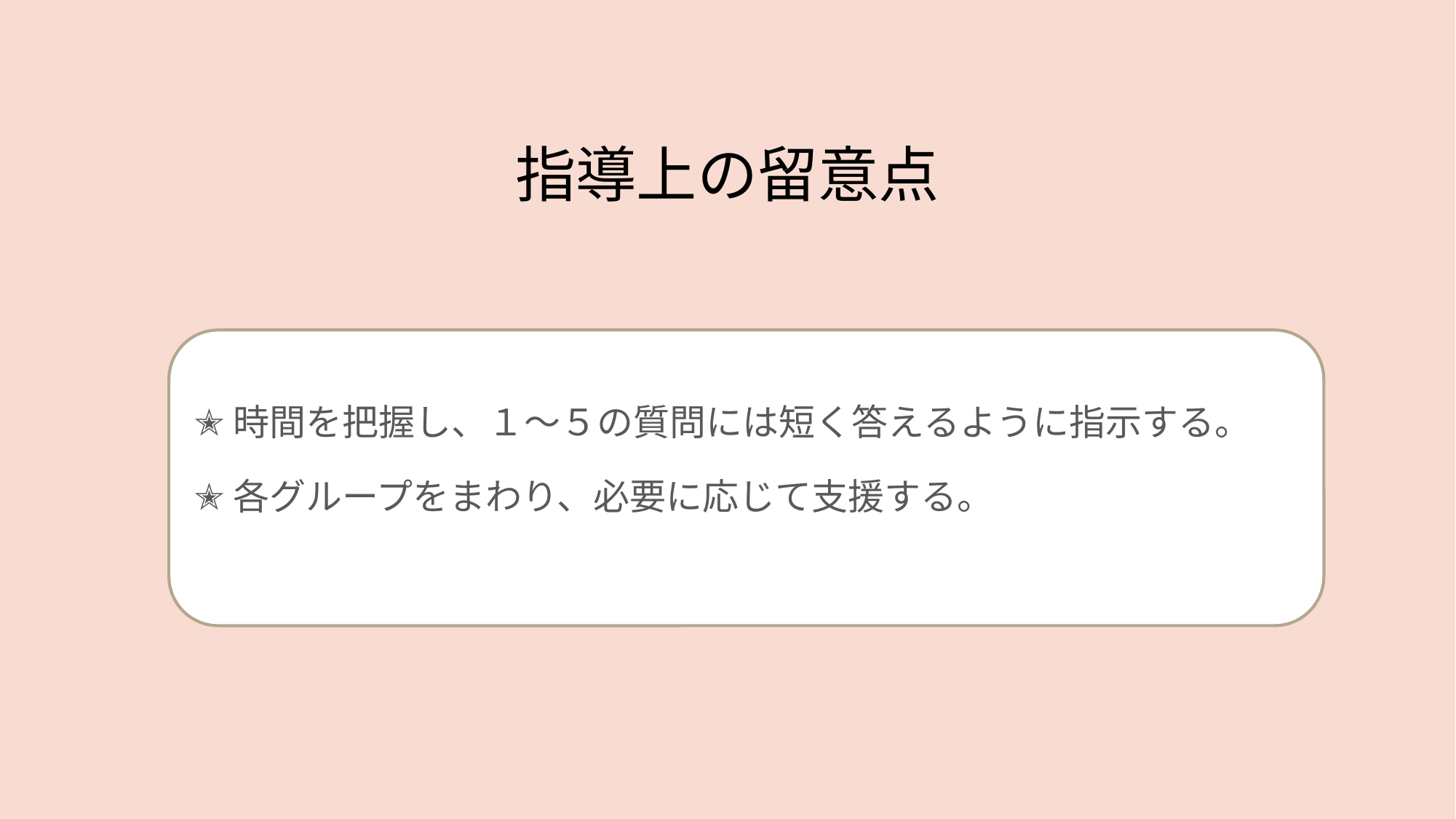

指導上の留意点

✭時間を把握し、１～５の質問には短く答えるように指示する。
✭各グループをまわり、必要に応じて支援する。